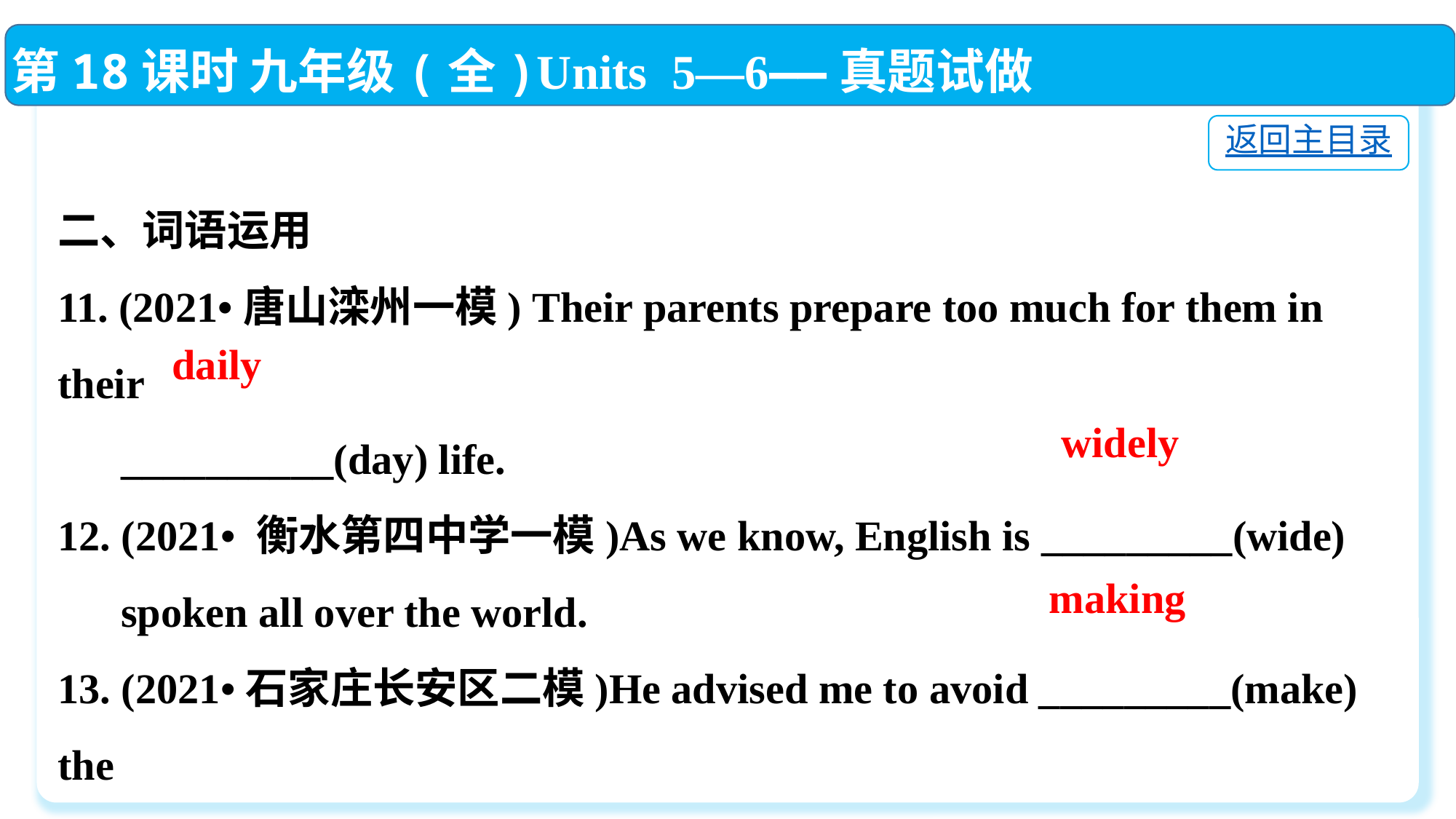

第18课时 九年级(全)Units  5—6——真题试做

返回主目录
二、词语运用
11. (2021•唐山滦州一模) Their parents prepare too much for them in their
      __________(day) life.
12. (2021• 衡水第四中学一模)As we know, English is _________(wide)
      spoken all over the world.
13. (2021•石家庄长安区二模)He advised me to avoid _________(make) the
      same mistake.
daily
widely
making